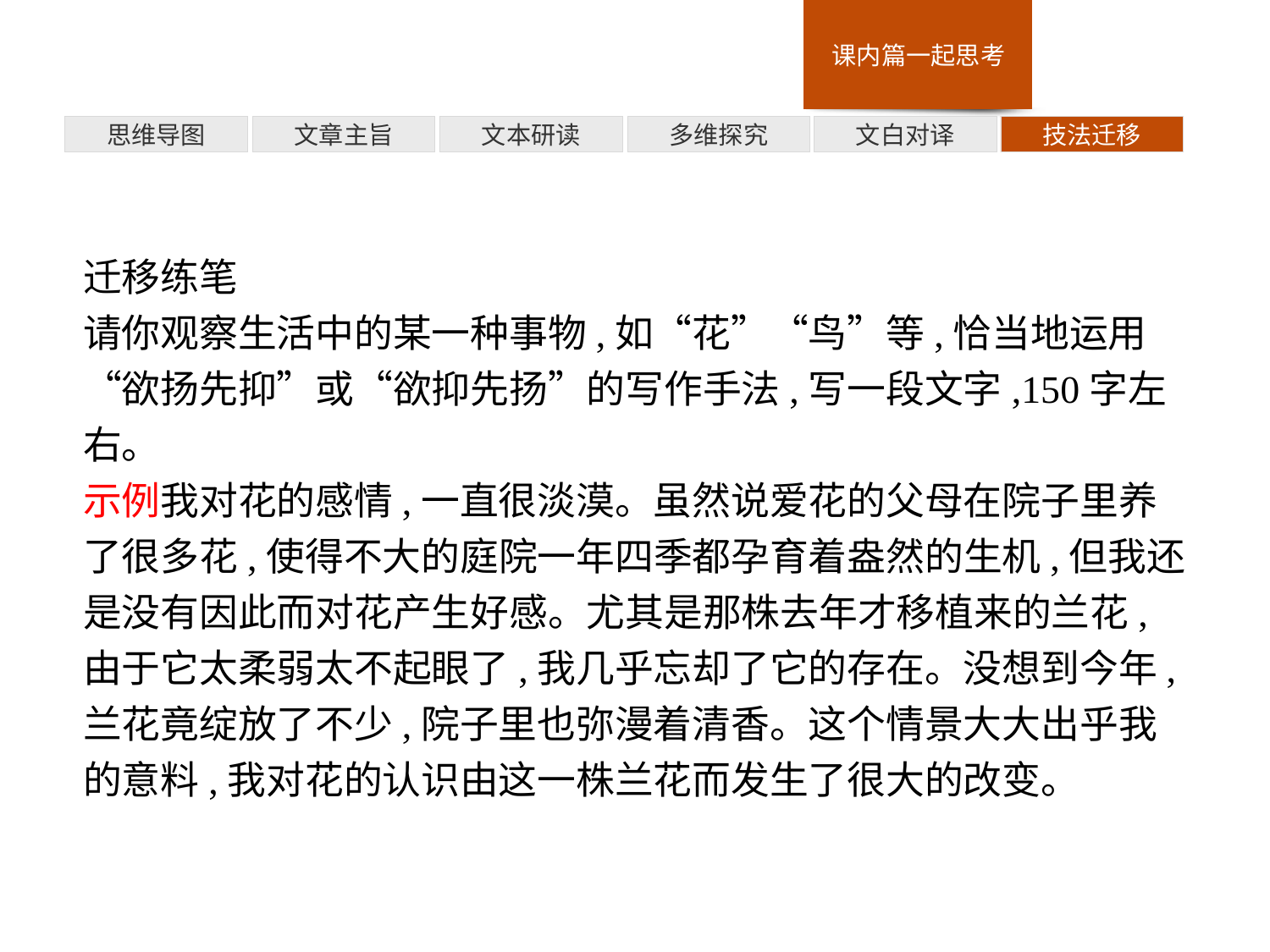

多维探究
思维导图
文章主旨
文本研读
文白对译
技法迁移
迁移练笔
请你观察生活中的某一种事物,如“花”“鸟”等,恰当地运用“欲扬先抑”或“欲抑先扬”的写作手法,写一段文字,150字左右。
示例我对花的感情,一直很淡漠。虽然说爱花的父母在院子里养了很多花,使得不大的庭院一年四季都孕育着盎然的生机,但我还是没有因此而对花产生好感。尤其是那株去年才移植来的兰花,由于它太柔弱太不起眼了,我几乎忘却了它的存在。没想到今年,兰花竟绽放了不少,院子里也弥漫着清香。这个情景大大出乎我的意料,我对花的认识由这一株兰花而发生了很大的改变。